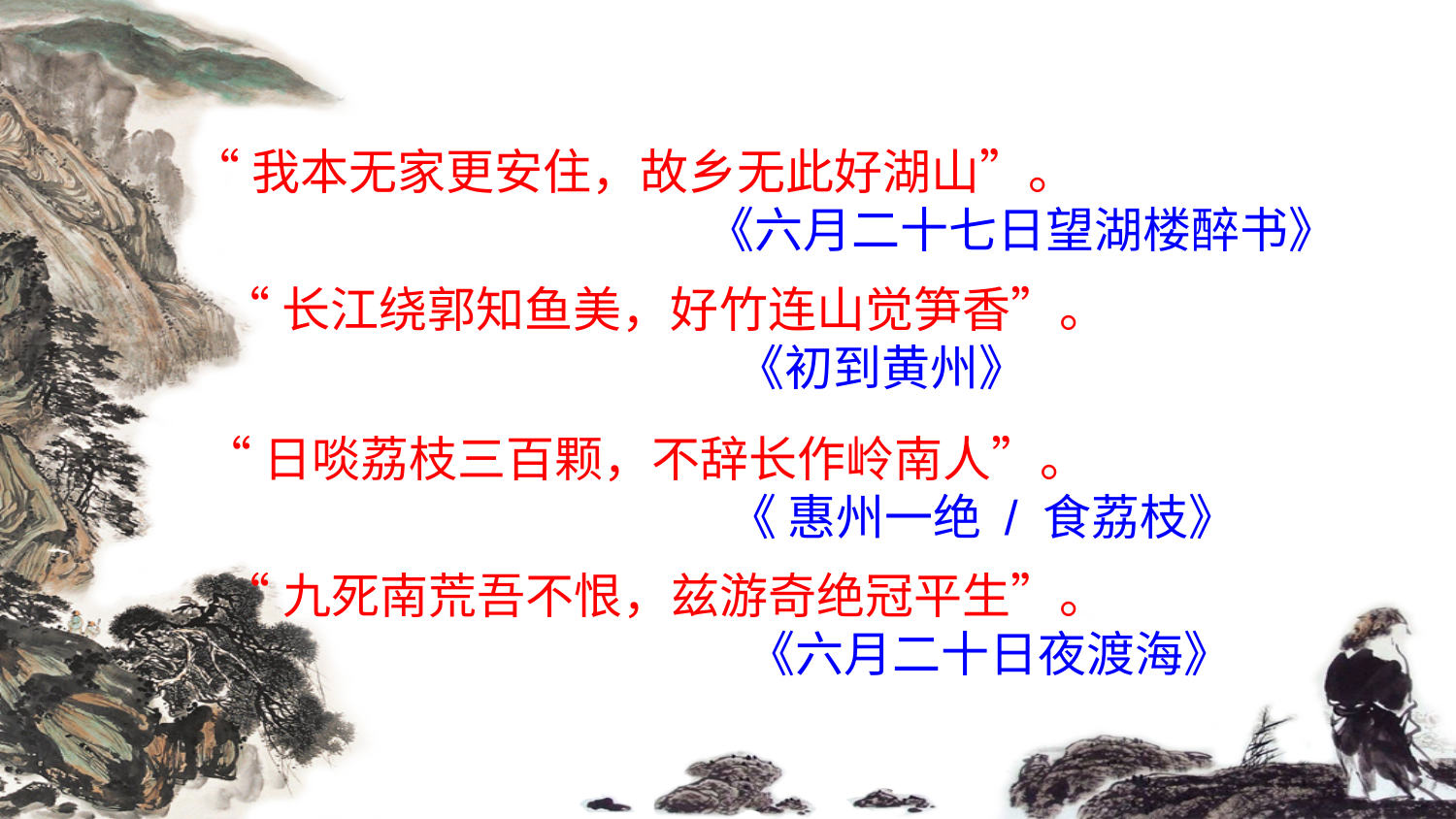

“我本无家更安住，故乡无此好湖山”。
                                              《六月二十七日望湖楼醉书》
“长江绕郭知鱼美，好竹连山觉笋香”。
                                              《初到黄州》
“日啖荔枝三百颗，不辞长作岭南人”。
                                               《 惠州一绝 / 食荔枝》
“九死南荒吾不恨，兹游奇绝冠平生”。
                                               《六月二十日夜渡海》